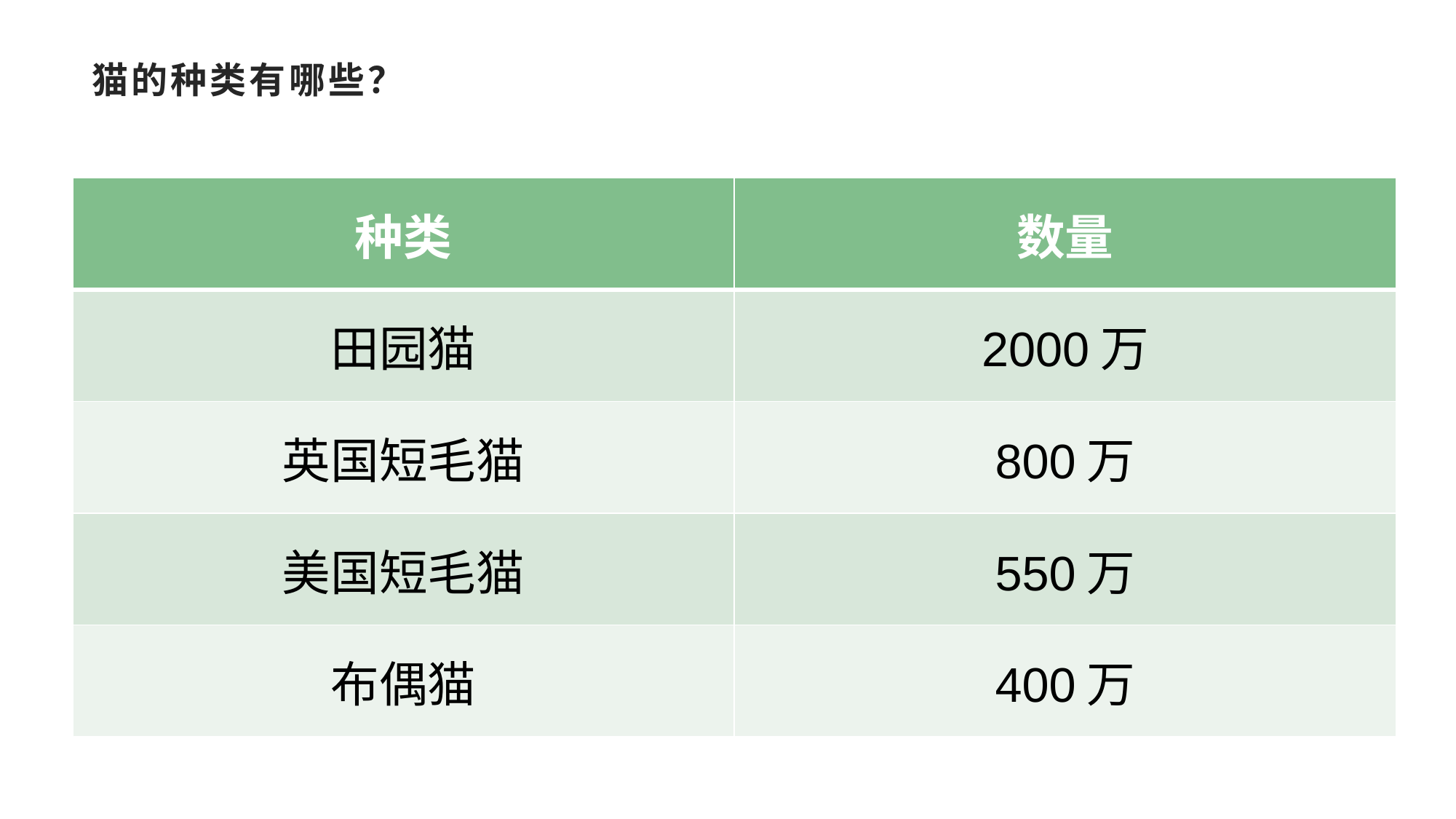

# 猫的种类有哪些？
| 种类 | 数量 |
| --- | --- |
| 田园猫 | 2000万 |
| 英国短毛猫 | 800万 |
| 美国短毛猫 | 550万 |
| 布偶猫 | 400万 |